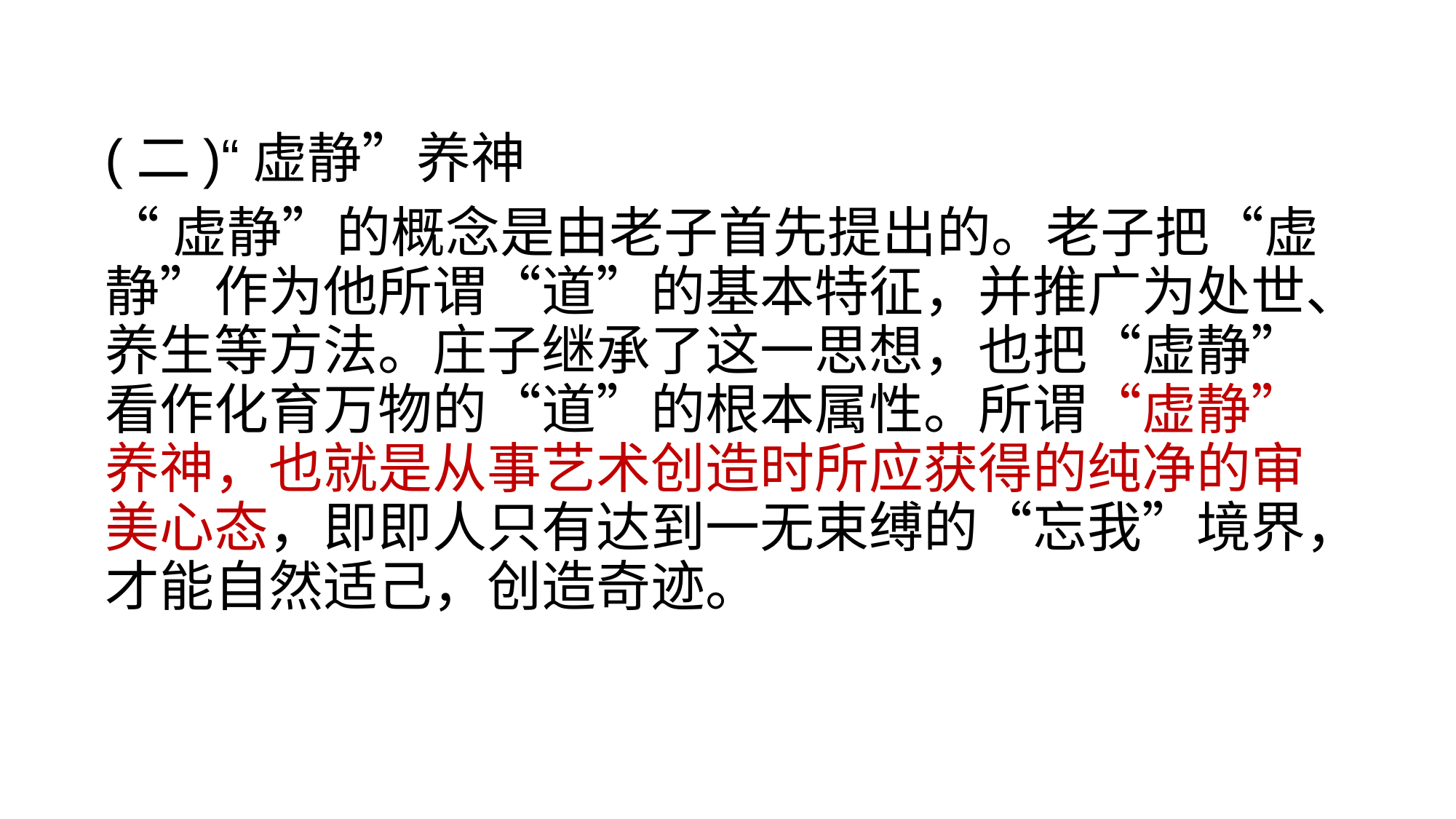

(二)“虚静”养神
“虚静”的概念是由老子首先提出的。老子把“虚静”作为他所谓“道”的基本特征，并推广为处世、养生等方法。庄子继承了这一思想，也把“虚静”看作化育万物的“道”的根本属性。所谓“虚静”养神，也就是从事艺术创造时所应获得的纯净的审美心态，即即人只有达到一无束缚的“忘我”境界，才能自然适己，创造奇迹。